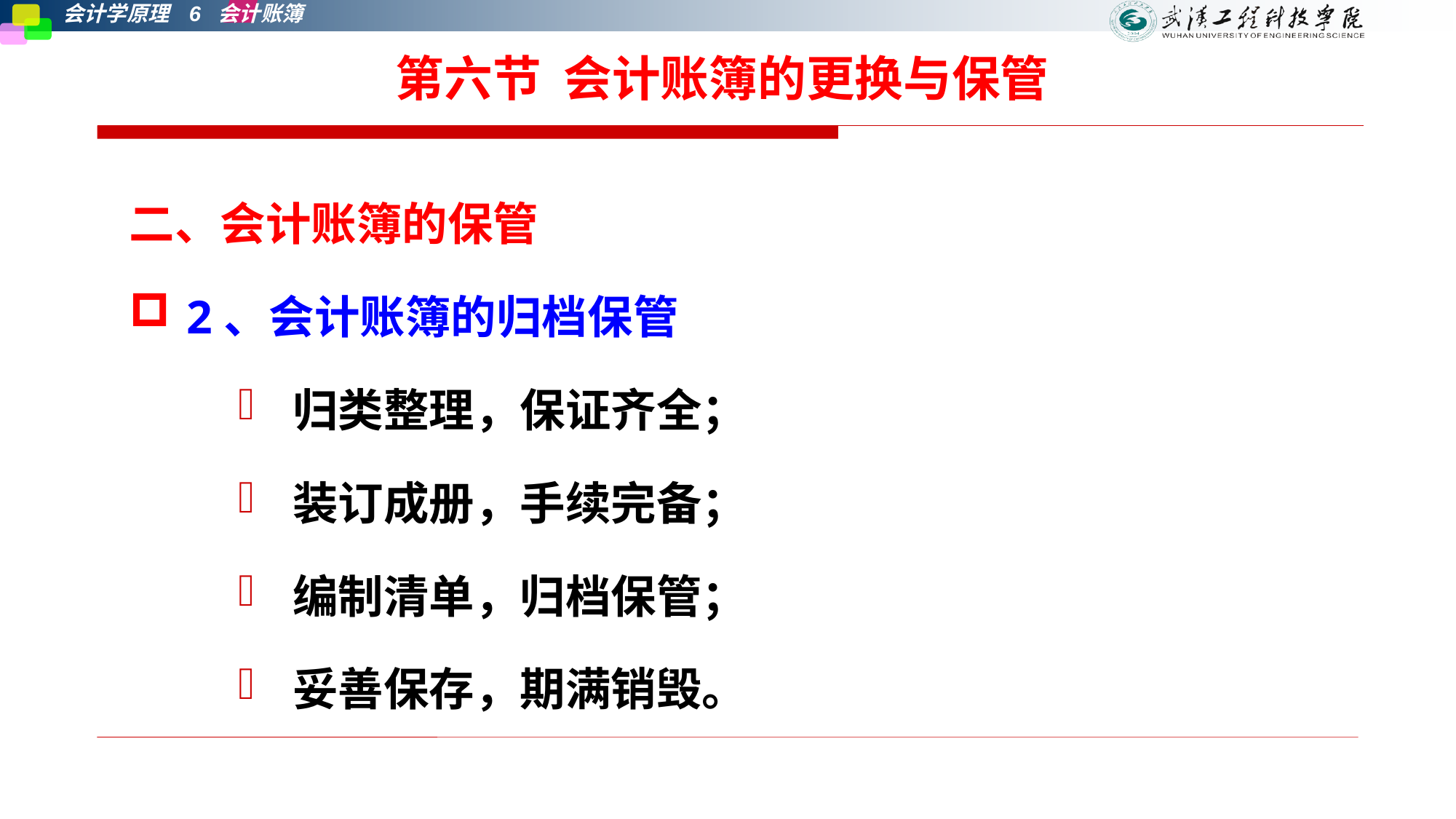

第六节  会计账簿的更换与保管
二、会计账簿的保管
2、会计账簿的归档保管
归类整理，保证齐全；
装订成册，手续完备；
编制清单，归档保管；
妥善保存，期满销毁。